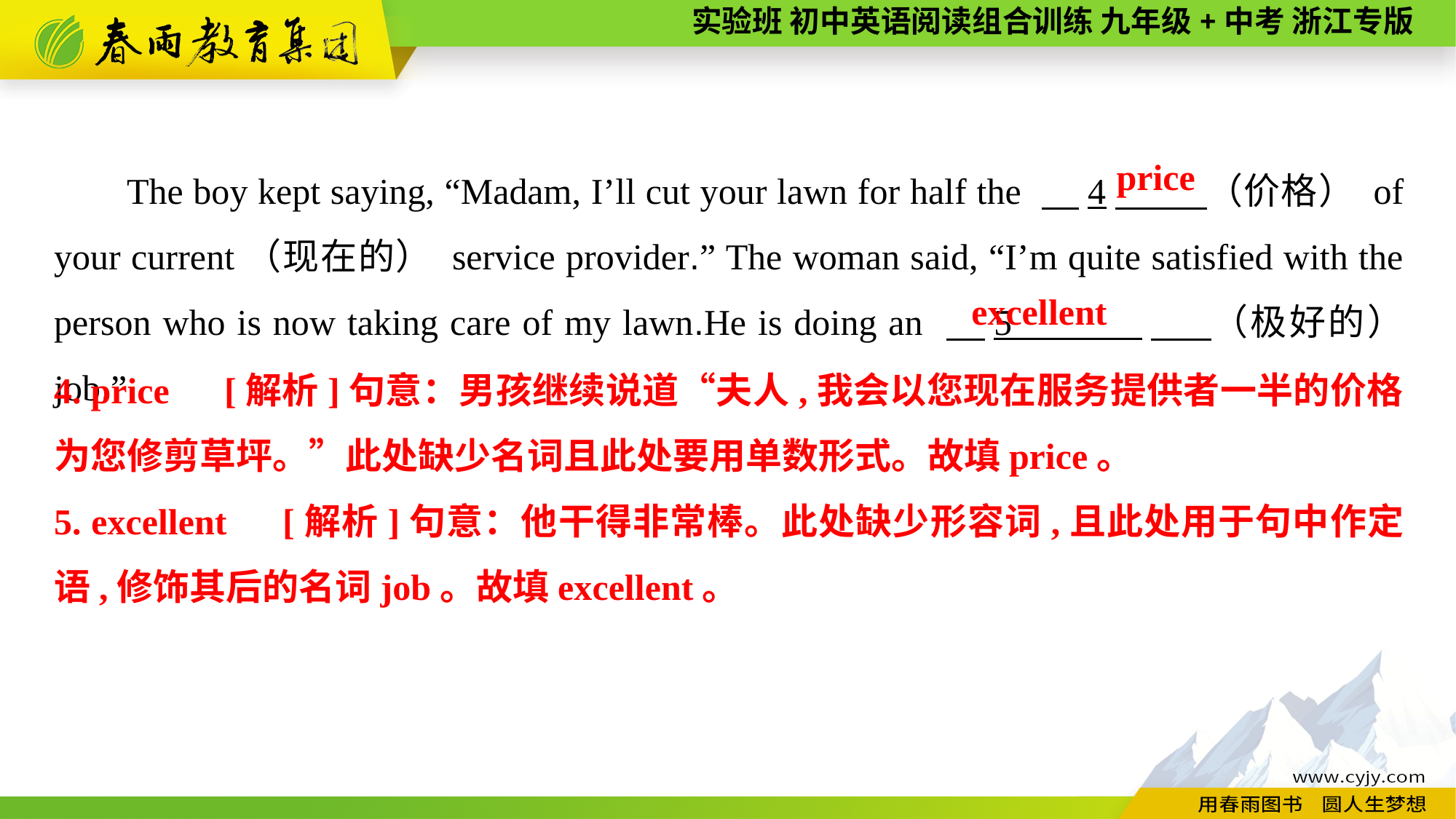

The boy kept saying, “Madam, I’ll cut your lawn for half the 　4　      （价格） of your current（现在的） service provider.” The woman said, “I’m quite satisfied with the person who is now taking care of my lawn.He is doing an 　5           　  （极好的） job.”
price
excellent
4. price　[解析]句意：男孩继续说道“夫人,我会以您现在服务提供者一半的价格为您修剪草坪。”此处缺少名词且此处要用单数形式。故填price。
5. excellent　[解析]句意：他干得非常棒。此处缺少形容词,且此处用于句中作定语,修饰其后的名词job。故填excellent。